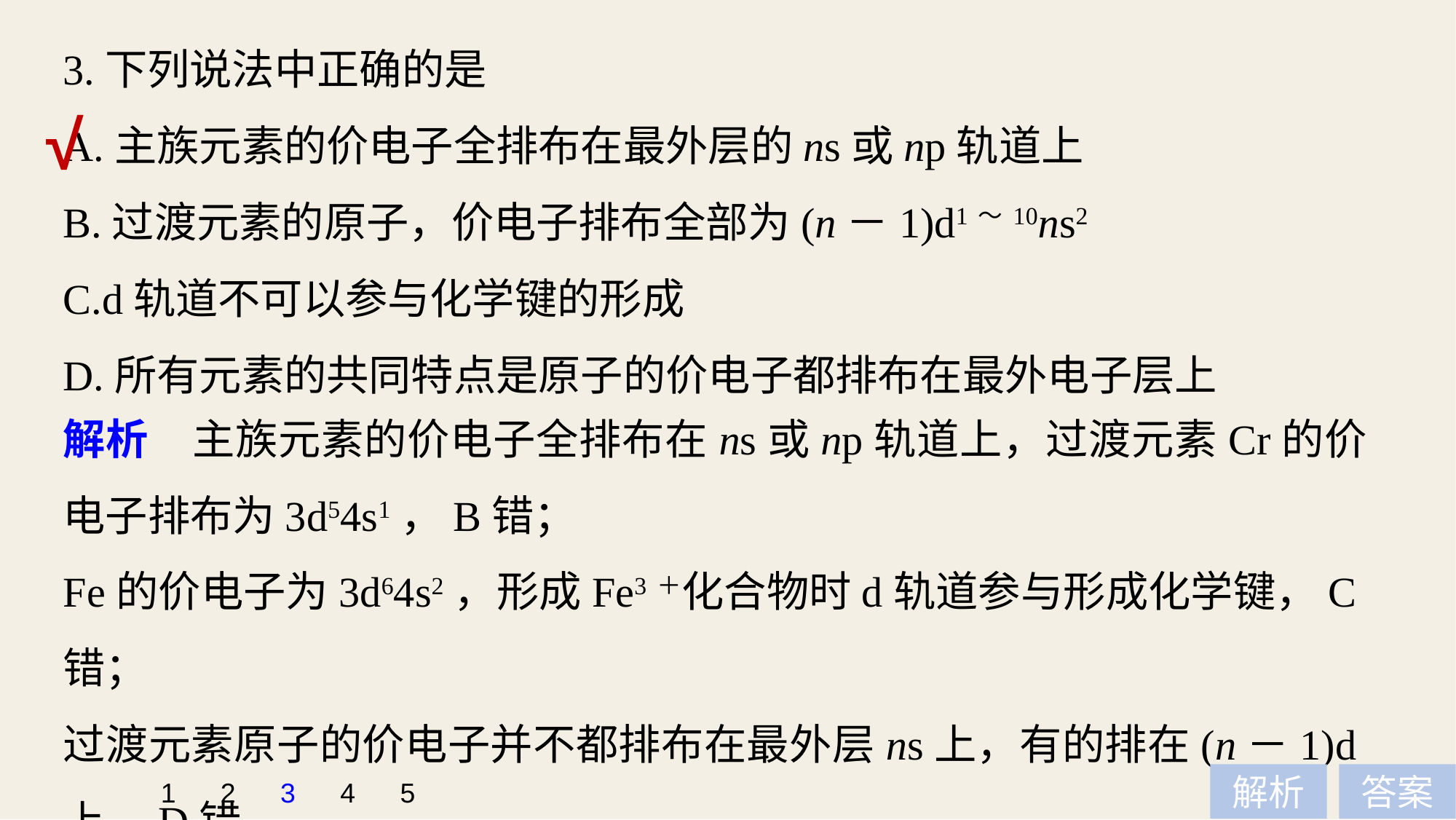

3.下列说法中正确的是
A.主族元素的价电子全排布在最外层的ns或np轨道上
B.过渡元素的原子，价电子排布全部为(n－1)d1～10ns2
C.d轨道不可以参与化学键的形成
D.所有元素的共同特点是原子的价电子都排布在最外电子层上
√
解析　主族元素的价电子全排布在ns或np轨道上，过渡元素Cr的价电子排布为3d54s1，B错；
Fe的价电子为3d64s2，形成Fe3＋化合物时d轨道参与形成化学键，C错；
过渡元素原子的价电子并不都排布在最外层ns上，有的排在(n－1)d上，D错。
1
2
3
4
5
解析
答案